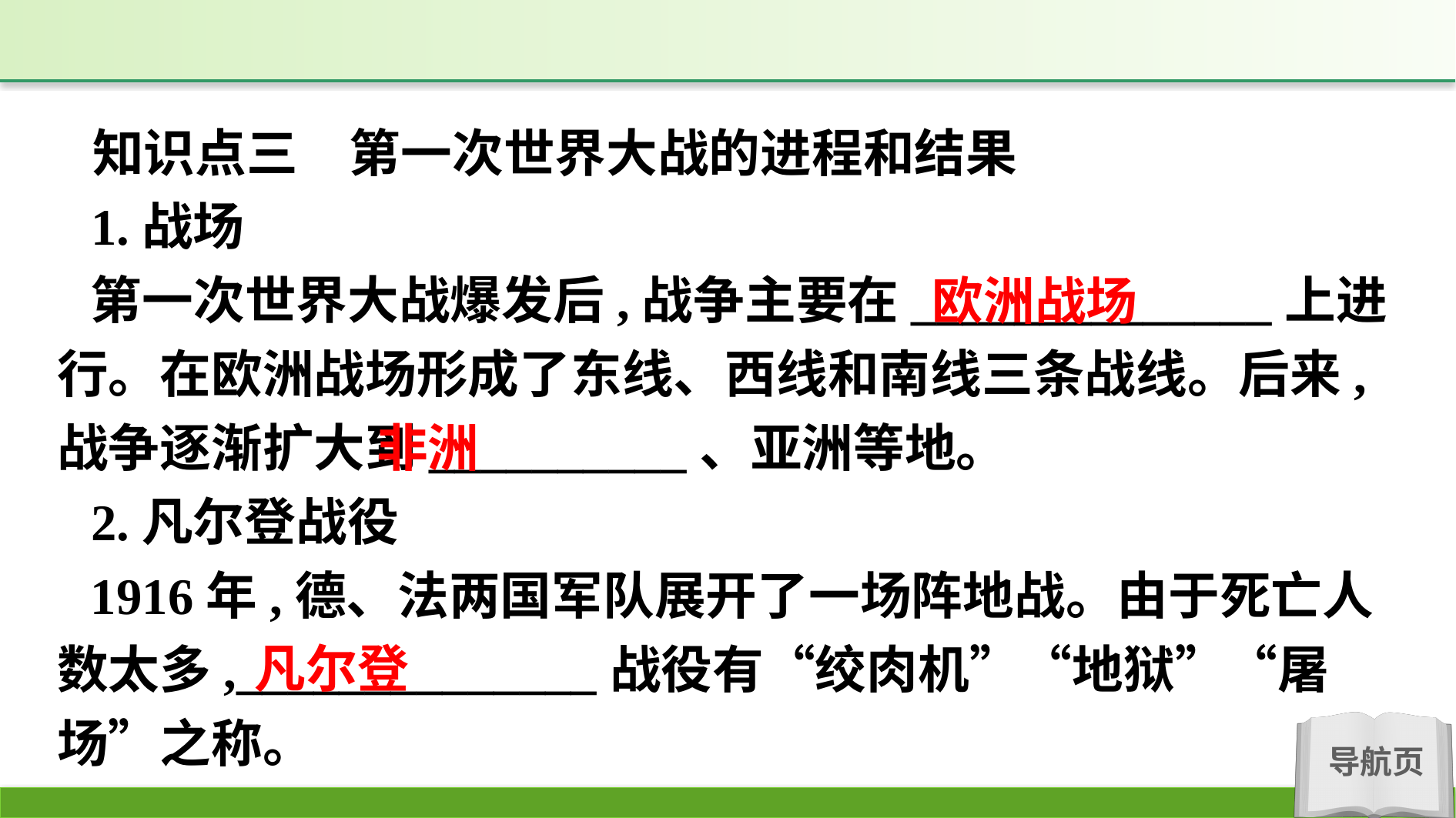

知识点三　第一次世界大战的进程和结果
1.战场
第一次世界大战爆发后,战争主要在______________上进行。在欧洲战场形成了东线、西线和南线三条战线。后来,战争逐渐扩大到__________、亚洲等地。
2.凡尔登战役
1916年,德、法两国军队展开了一场阵地战。由于死亡人数太多,______________战役有“绞肉机”“地狱”“屠场”之称。
欧洲战场
非洲
凡尔登